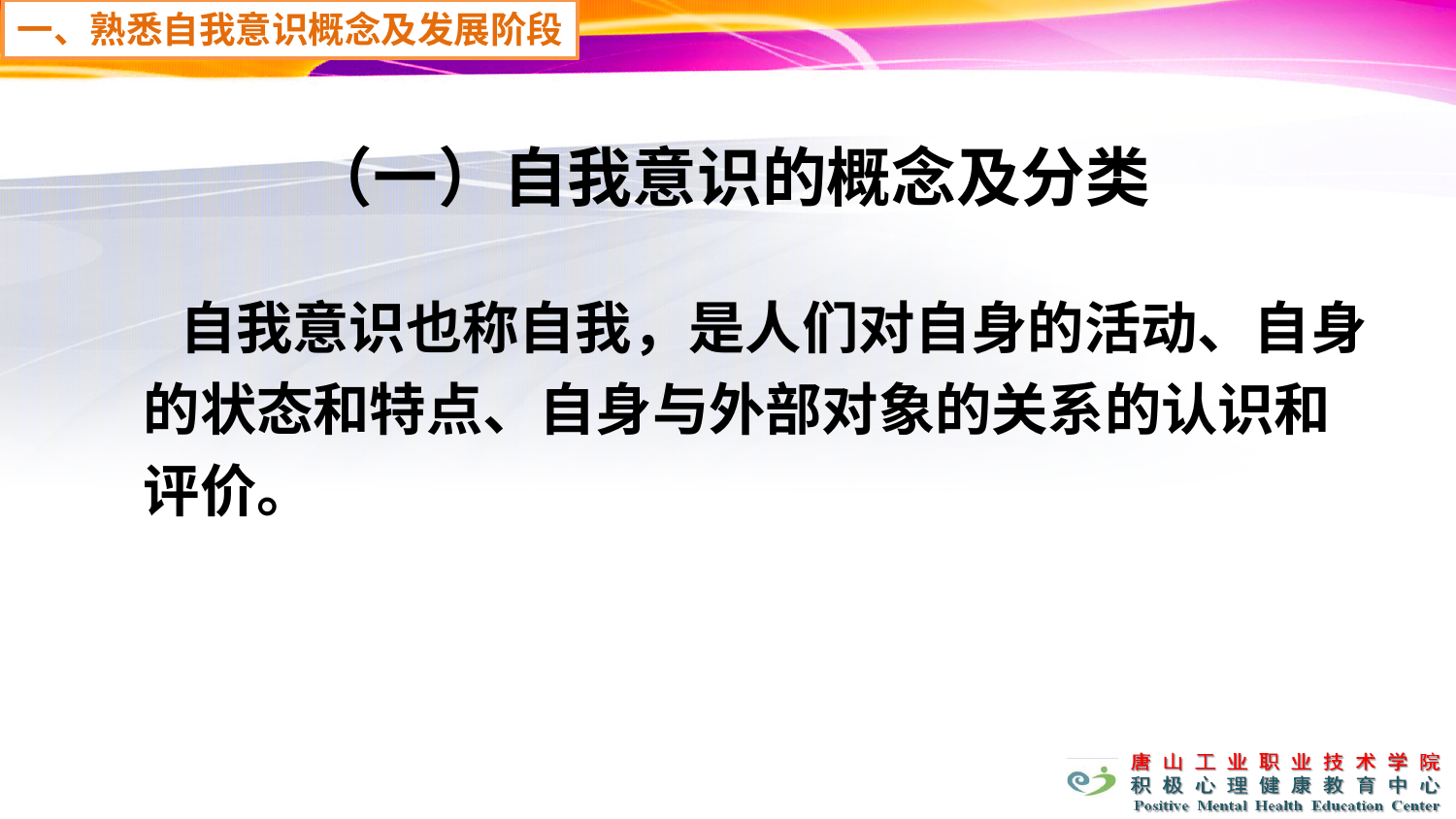

一、熟悉自我意识概念及发展阶段
# （一）自我意识的概念及分类
      自我意识也称自我，是人们对自身的活动、自身的状态和特点、自身与外部对象的关系的认识和评价。